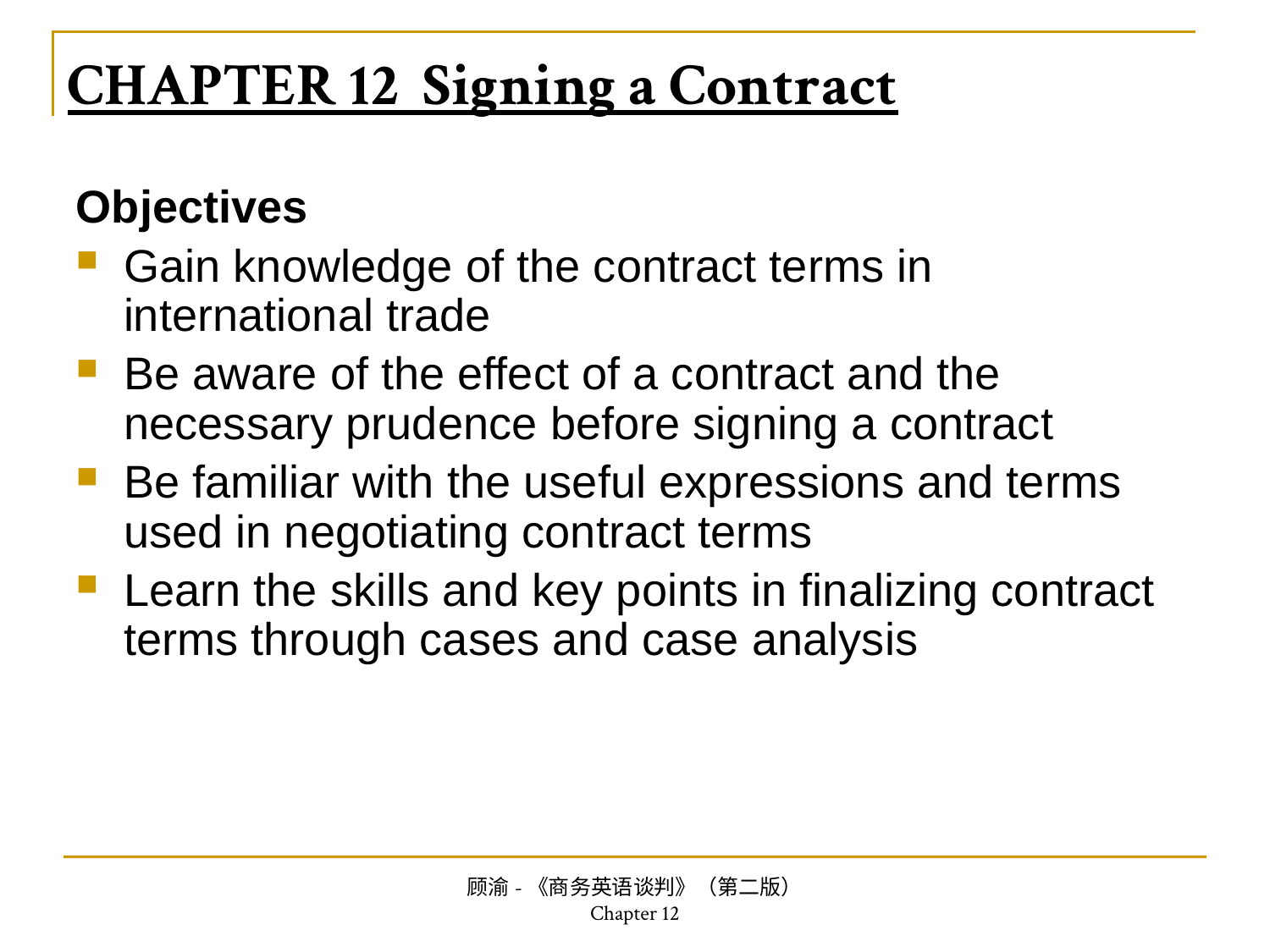

# CHAPTER 12  Signing a Contract
Objectives
Gain knowledge of the contract terms in international trade
Be aware of the effect of a contract and the necessary prudence before signing a contract
Be familiar with the useful expressions and terms used in negotiating contract terms
Learn the skills and key points in finalizing contract terms through cases and case analysis

3
顾渝-《商务英语谈判》（第二版） Chapter 12